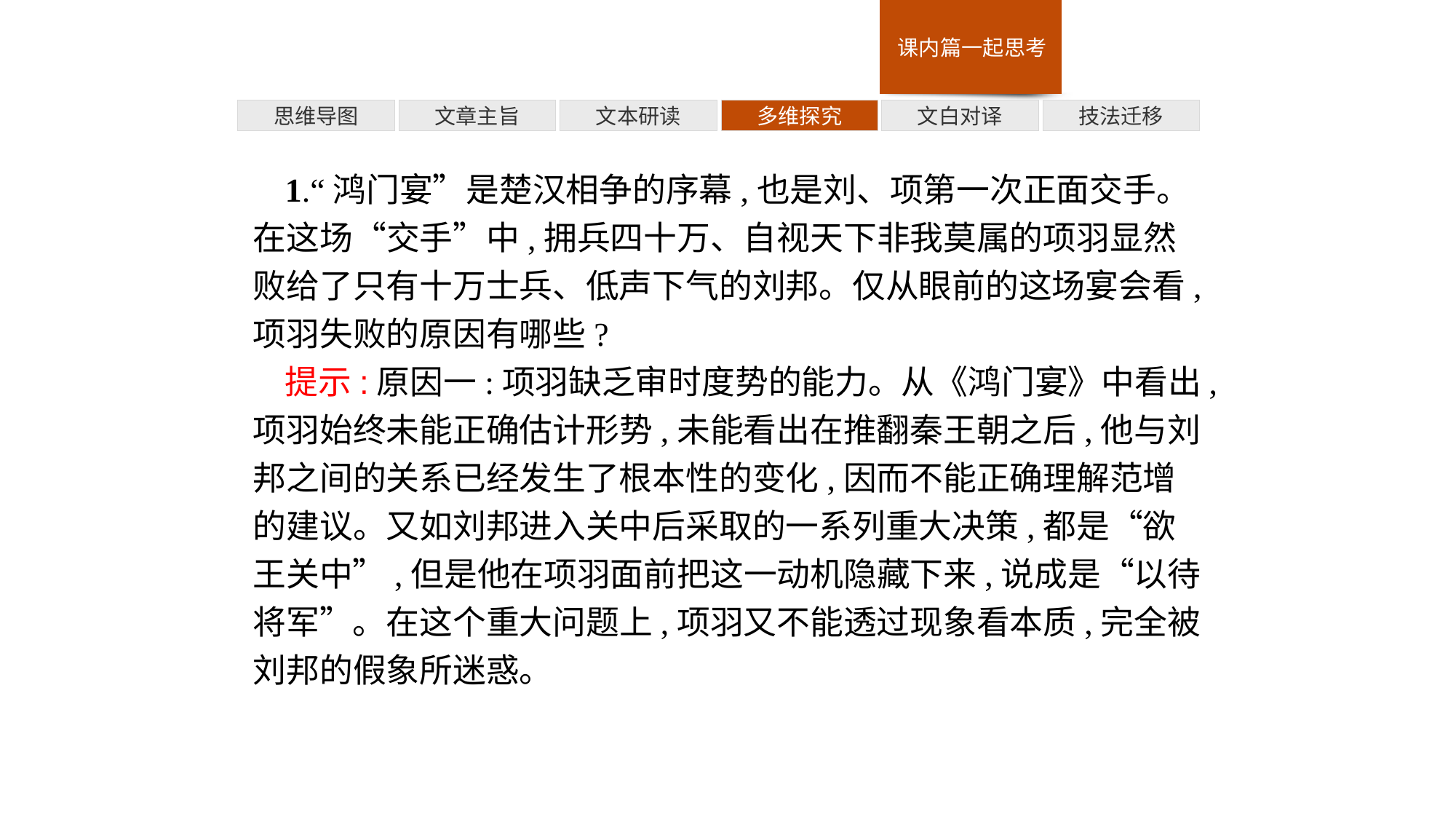

多维探究
技法迁移
思维导图
文章主旨
文本研读
文白对译
1.“鸿门宴”是楚汉相争的序幕,也是刘、项第一次正面交手。在这场“交手”中,拥兵四十万、自视天下非我莫属的项羽显然败给了只有十万士兵、低声下气的刘邦。仅从眼前的这场宴会看,项羽失败的原因有哪些?
提示:原因一:项羽缺乏审时度势的能力。从《鸿门宴》中看出,项羽始终未能正确估计形势,未能看出在推翻秦王朝之后,他与刘邦之间的关系已经发生了根本性的变化,因而不能正确理解范增的建议。又如刘邦进入关中后采取的一系列重大决策,都是“欲王关中”,但是他在项羽面前把这一动机隐藏下来,说成是“以待将军”。在这个重大问题上,项羽又不能透过现象看本质,完全被刘邦的假象所迷惑。